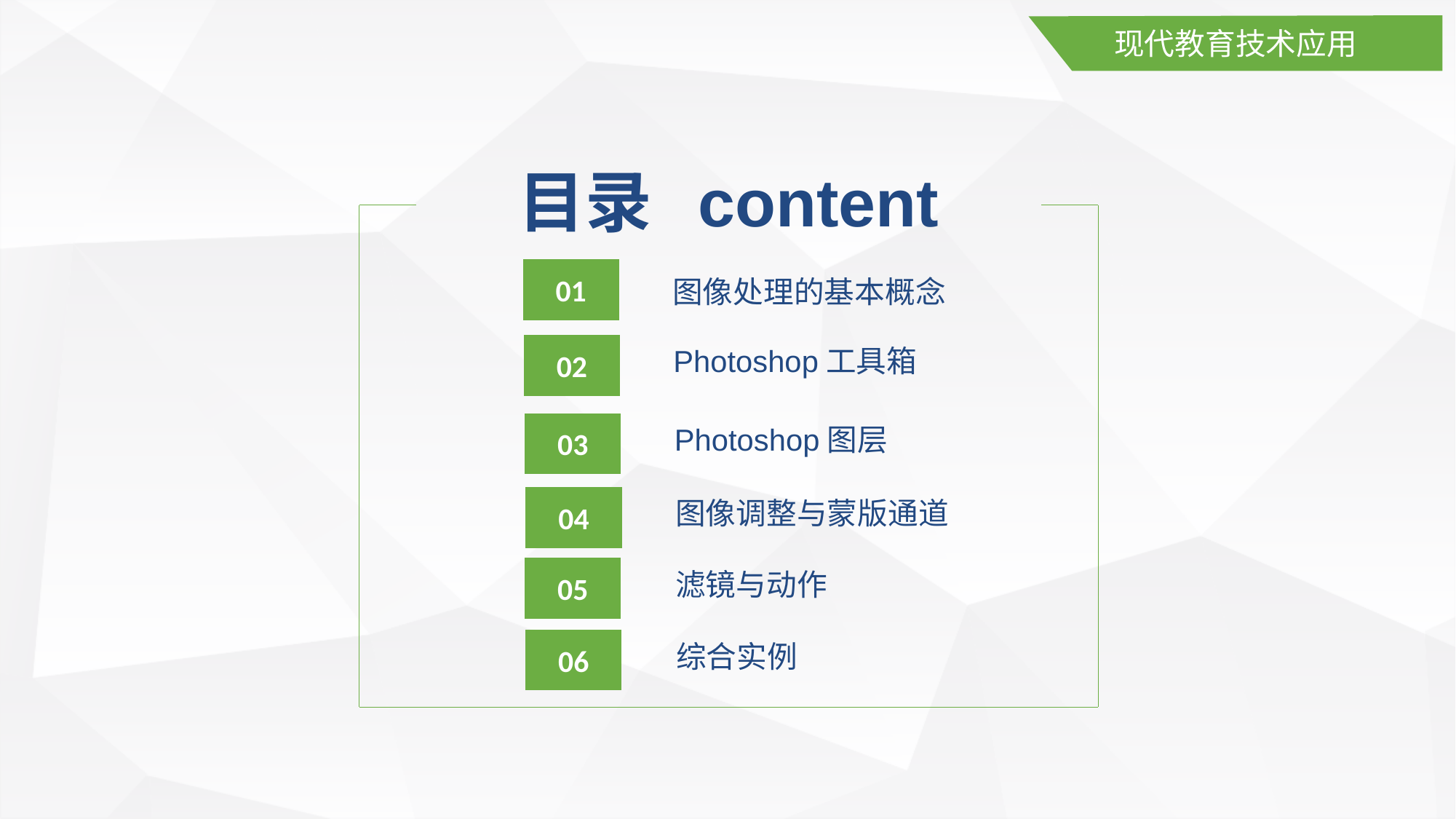

现代教育技术应用
目录  content
01
图像处理的基本概念
Photoshop工具箱
02
Photoshop图层
03
图像调整与蒙版通道
04
滤镜与动作
05
综合实例
06